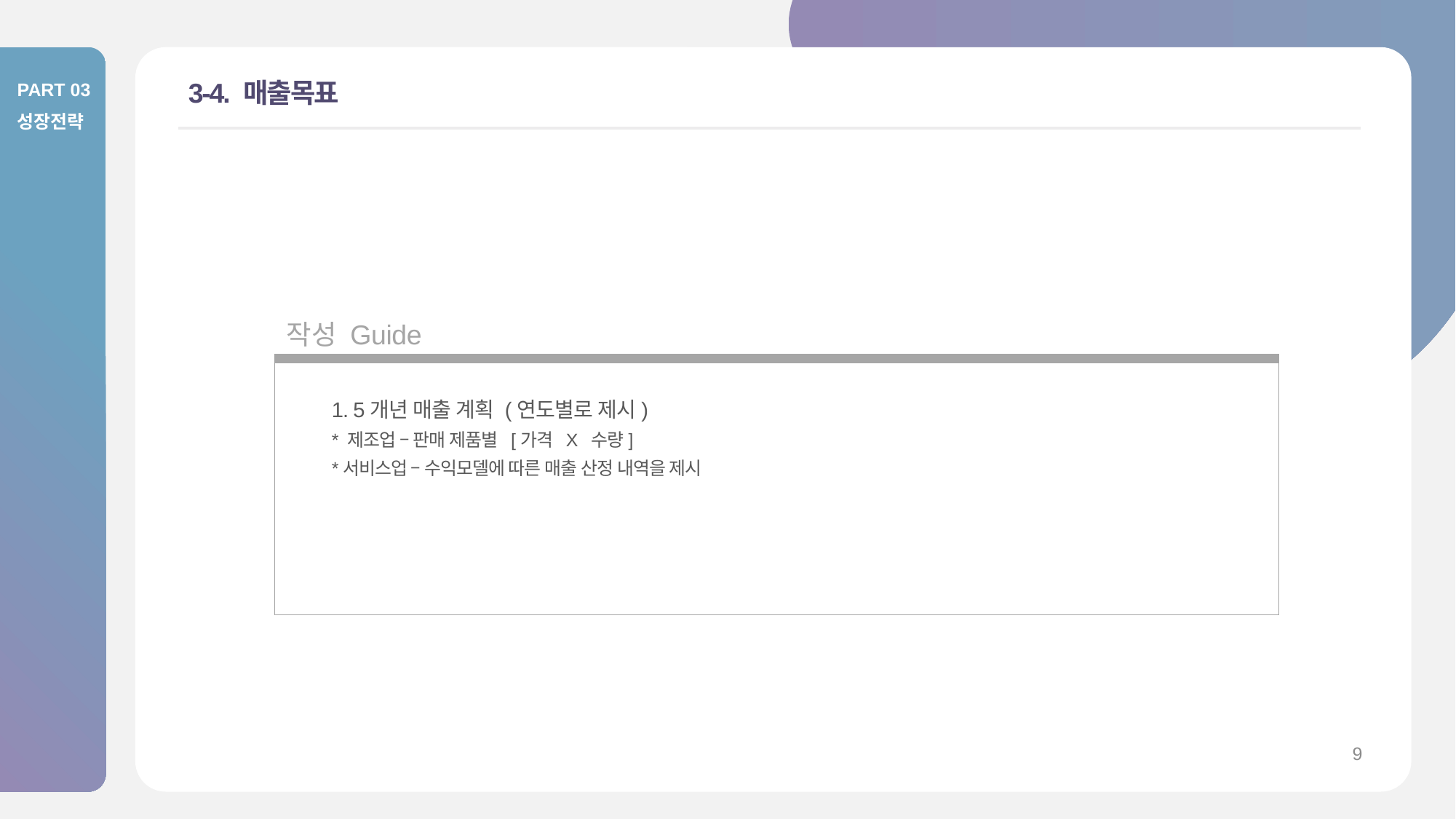

PART 03
성장전략
# 3-4. 매출목표

작성 Guide

1. 5개년 매출 계획 (연도별로 제시)
* 제조업 – 판매 제품별  [가격  X  수량]
*서비스업 – 수익모델에 따른 매출 산정 내역을 제시

9